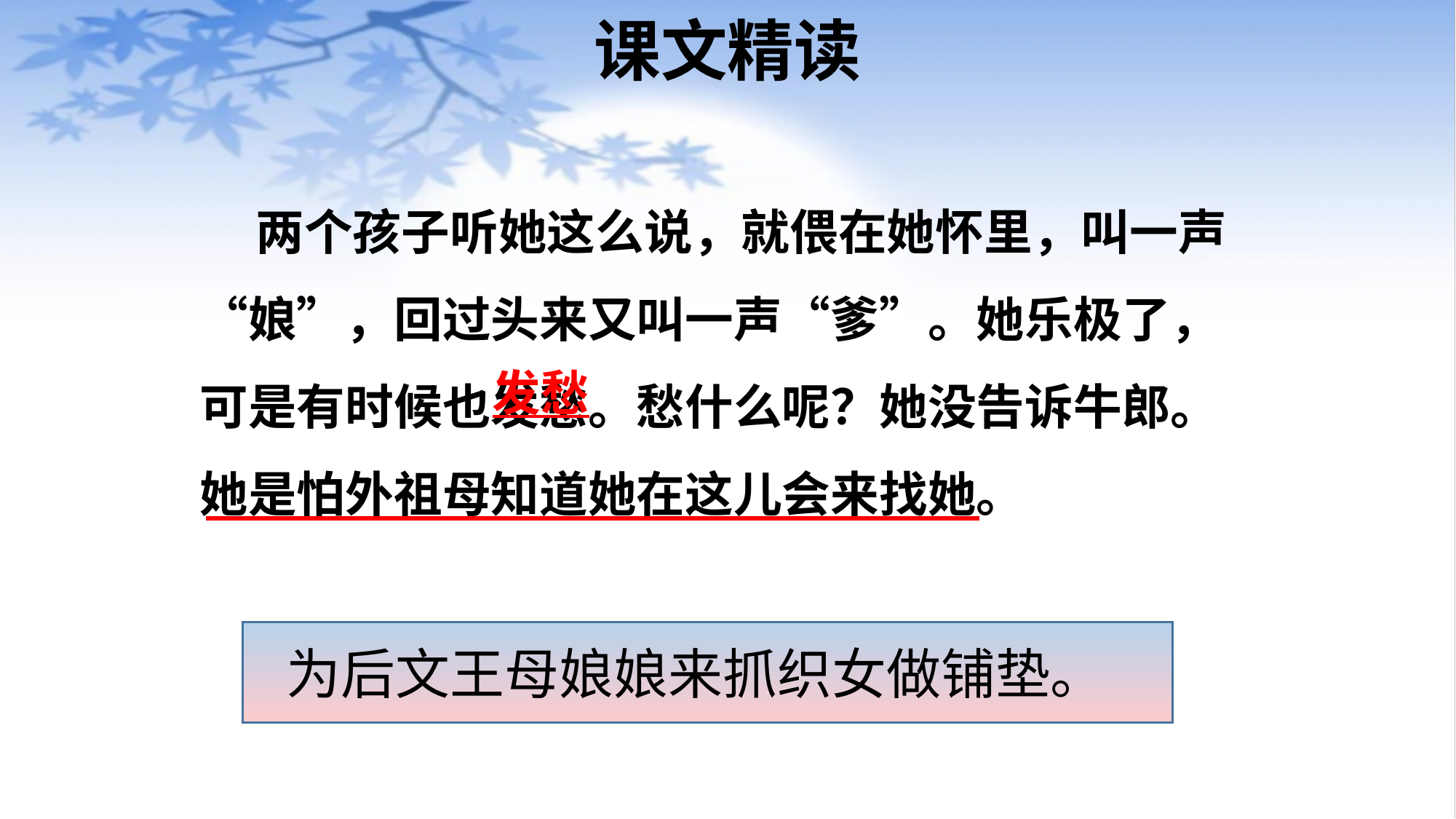

课文精读
    两个孩子听她这么说，就偎在她怀里，叫一声“娘”，回过头来又叫一声“爹”。她乐极了，可是有时候也发愁。愁什么呢？她没告诉牛郎。她是怕外祖母知道她在这儿会来找她。
发愁

   为后文王母娘娘来抓织女做铺垫。